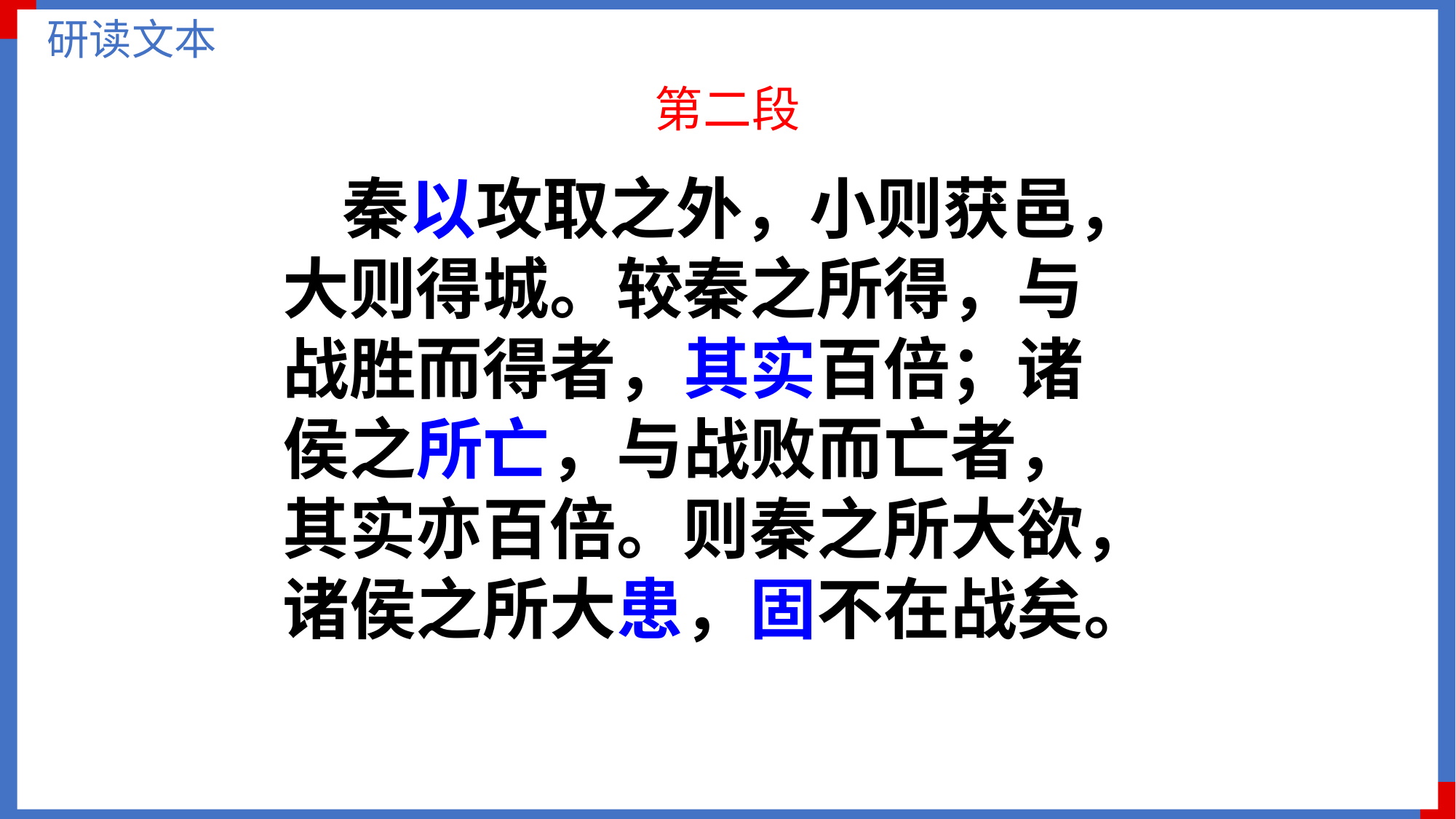

研读文本
第二段
        秦以攻取之外，小则获邑，大则得城。较秦之所得，与战胜而得者，其实百倍；诸侯之所亡，与战败而亡者，其实亦百倍。则秦之所大欲，诸侯之所大患，固不在战矣。